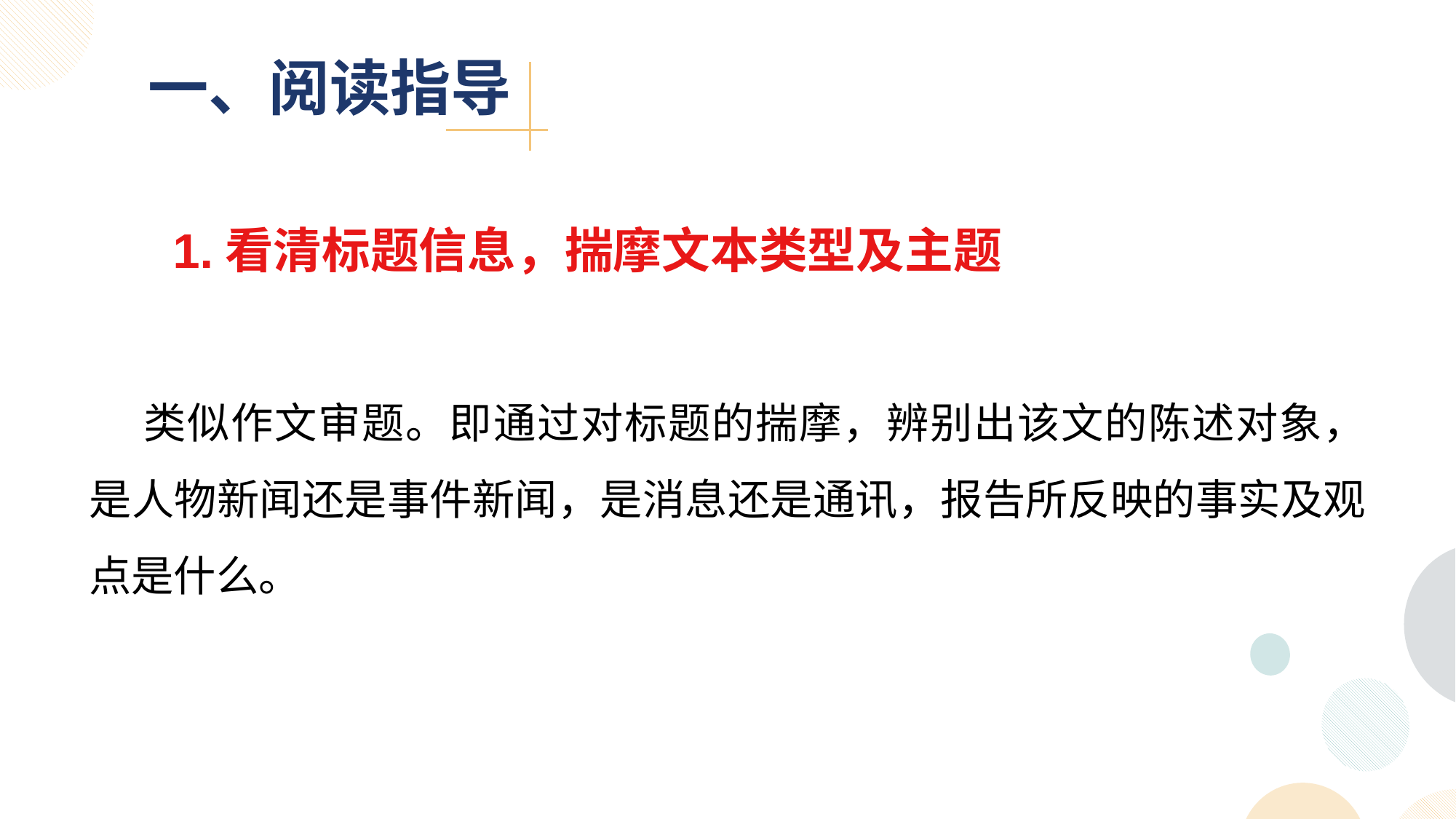

一、阅读指导
1.看清标题信息，揣摩文本类型及主题
    类似作文审题。即通过对标题的揣摩，辨别出该文的陈述对象，是人物新闻还是事件新闻，是消息还是通讯，报告所反映的事实及观点是什么。